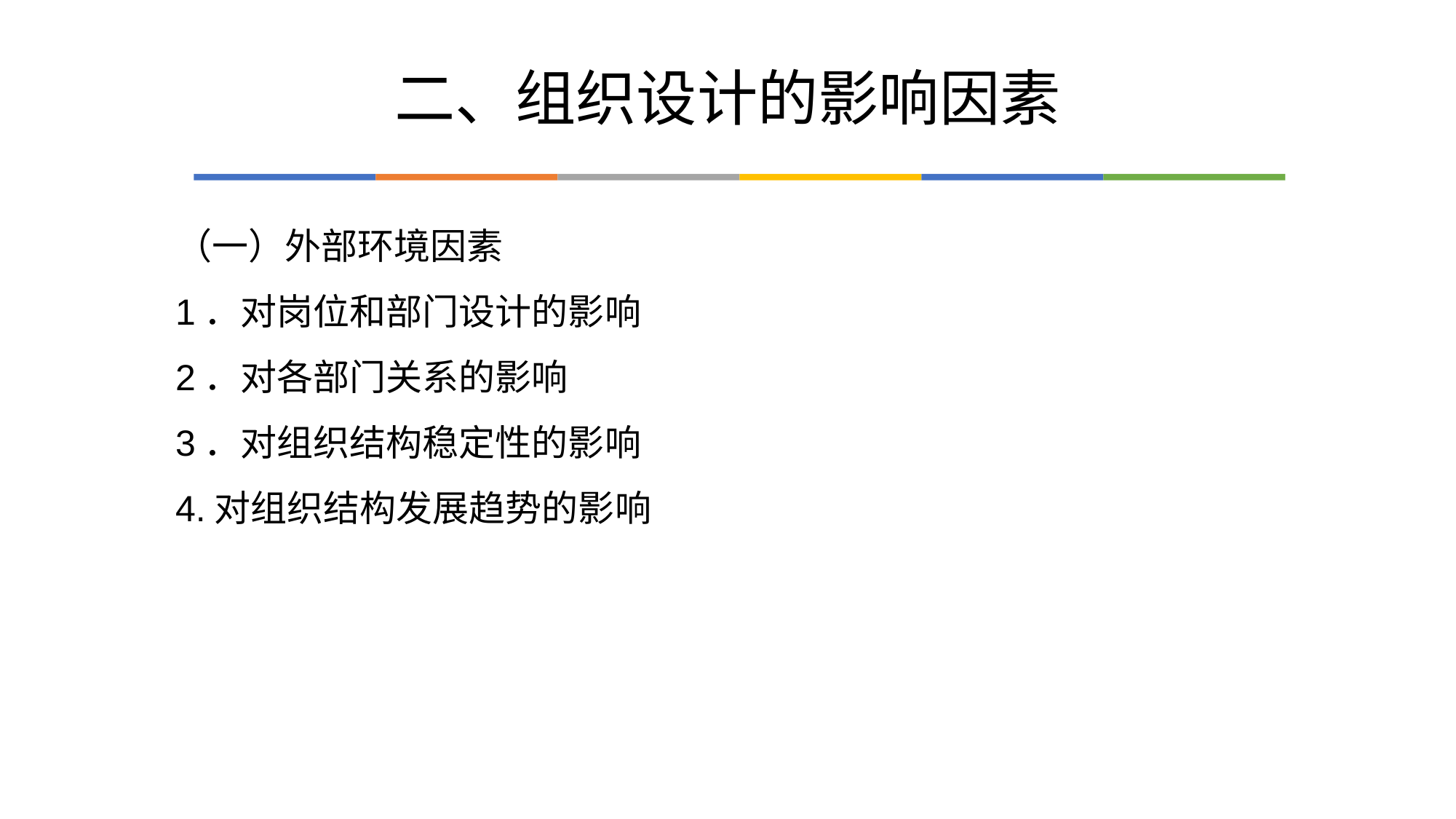

# 二、组织设计的影响因素
（一）外部环境因素
1．对岗位和部门设计的影响
2．对各部门关系的影响
3．对组织结构稳定性的影响
4.对组织结构发展趋势的影响